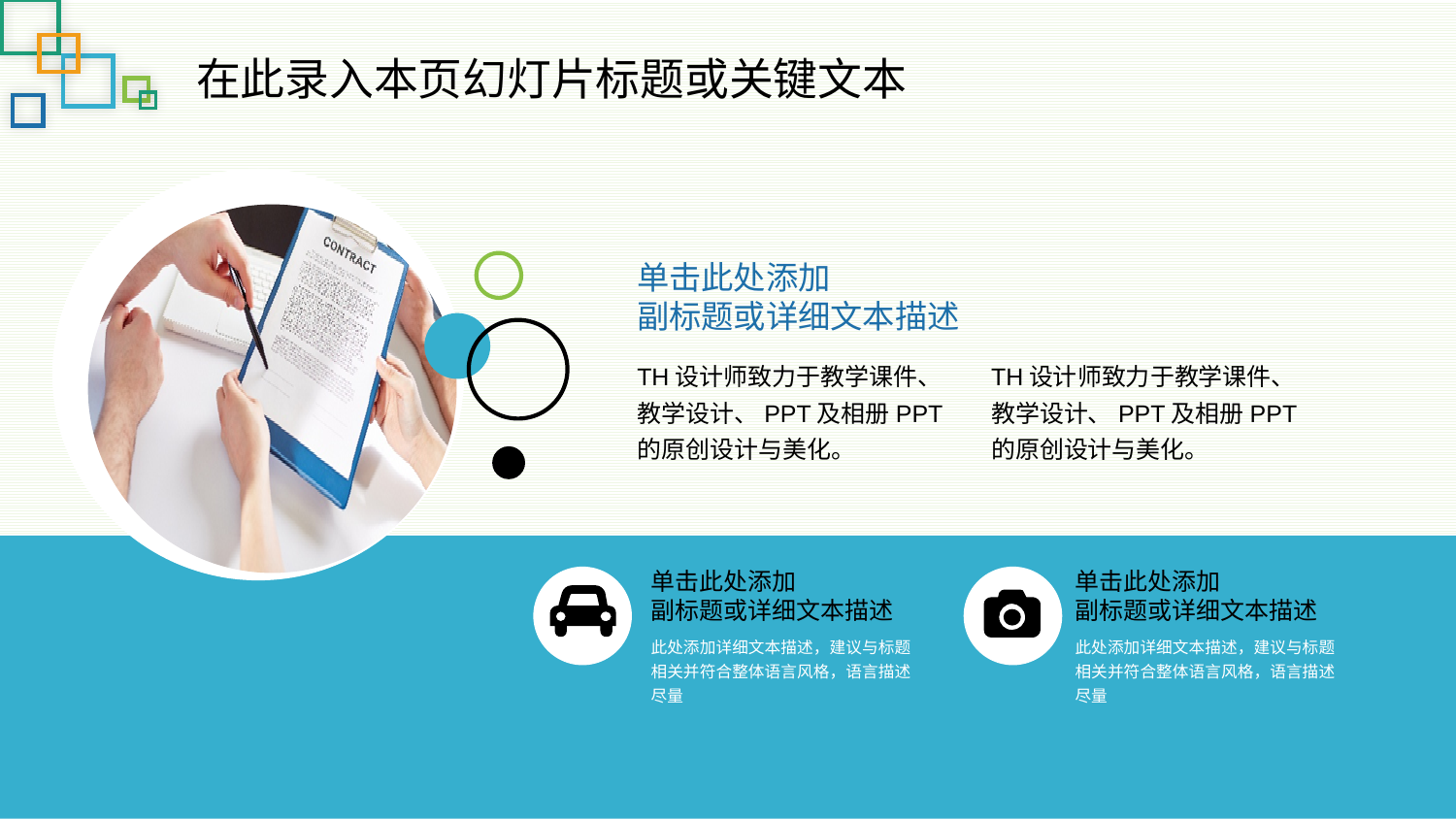

在此录入本页幻灯片标题或关键文本

单击此处添加
副标题或详细文本描述

TH设计师致力于教学课件、教学设计、PPT及相册PPT的原创设计与美化。
TH设计师致力于教学课件、教学设计、PPT及相册PPT的原创设计与美化。

单击此处添加
副标题或详细文本描述
单击此处添加
副标题或详细文本描述
此处添加详细文本描述，建议与标题相关并符合整体语言风格，语言描述尽量
此处添加详细文本描述，建议与标题相关并符合整体语言风格，语言描述尽量